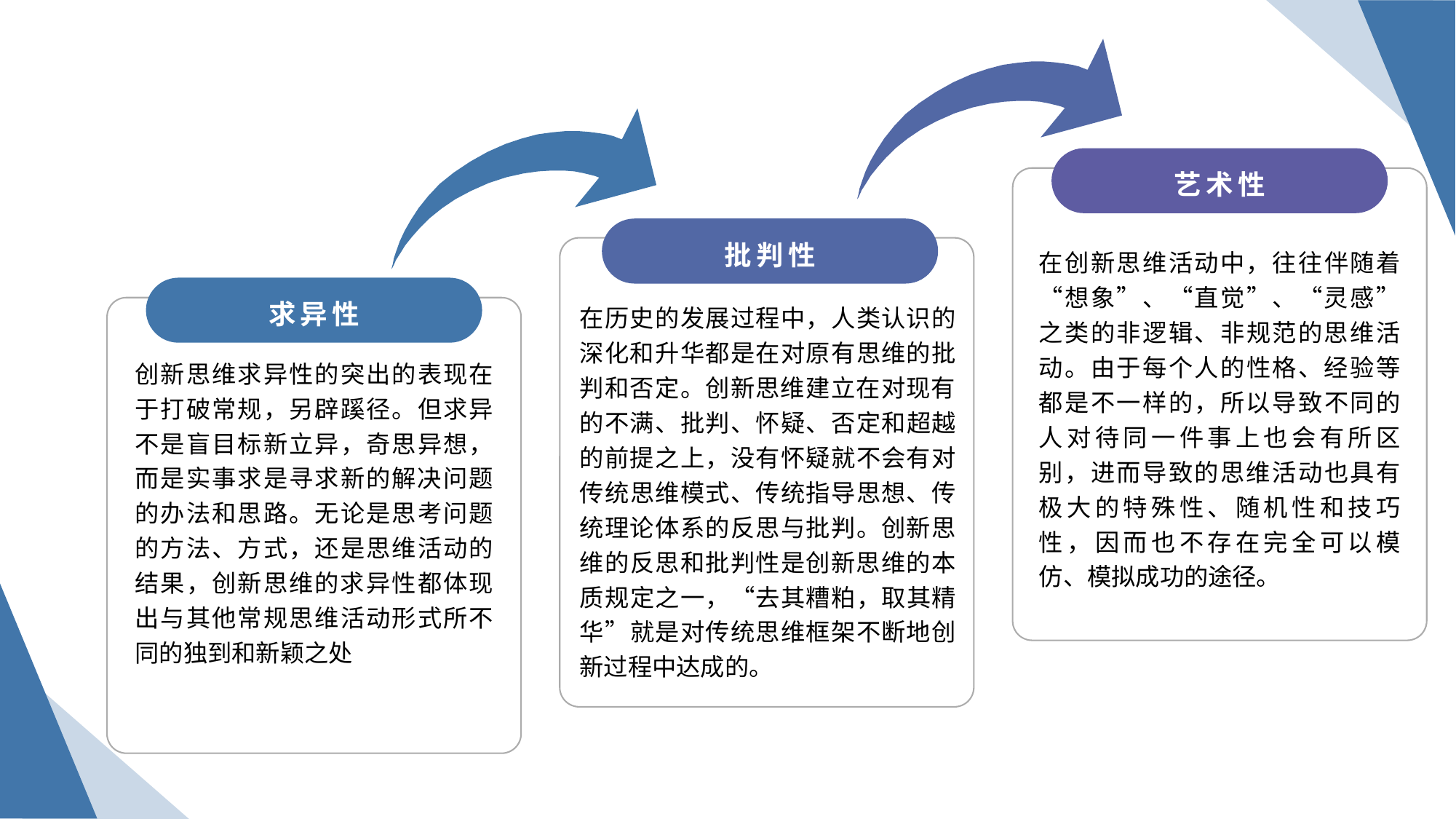

艺术性

批判性

在创新思维活动中，往往伴随着“想象”、“直觉”、“灵感”之类的非逻辑、非规范的思维活动。由于每个人的性格、经验等都是不一样的，所以导致不同的人对待同一件事上也会有所区别，进而导致的思维活动也具有极大的特殊性、随机性和技巧性，因而也不存在完全可以模仿、模拟成功的途径。

求异性
在历史的发展过程中，人类认识的深化和升华都是在对原有思维的批判和否定。创新思维建立在对现有的不满、批判、怀疑、否定和超越的前提之上，没有怀疑就不会有对传统思维模式、传统指导思想、传统理论体系的反思与批判。创新思维的反思和批判性是创新思维的本质规定之一，“去其糟粕，取其精华”就是对传统思维框架不断地创新过程中达成的。

创新思维求异性的突出的表现在于打破常规，另辟蹊径。但求异不是盲目标新立异，奇思异想，而是实事求是寻求新的解决问题的办法和思路。无论是思考问题的方法、方式，还是思维活动的结果，创新思维的求异性都体现出与其他常规思维活动形式所不同的独到和新颖之处